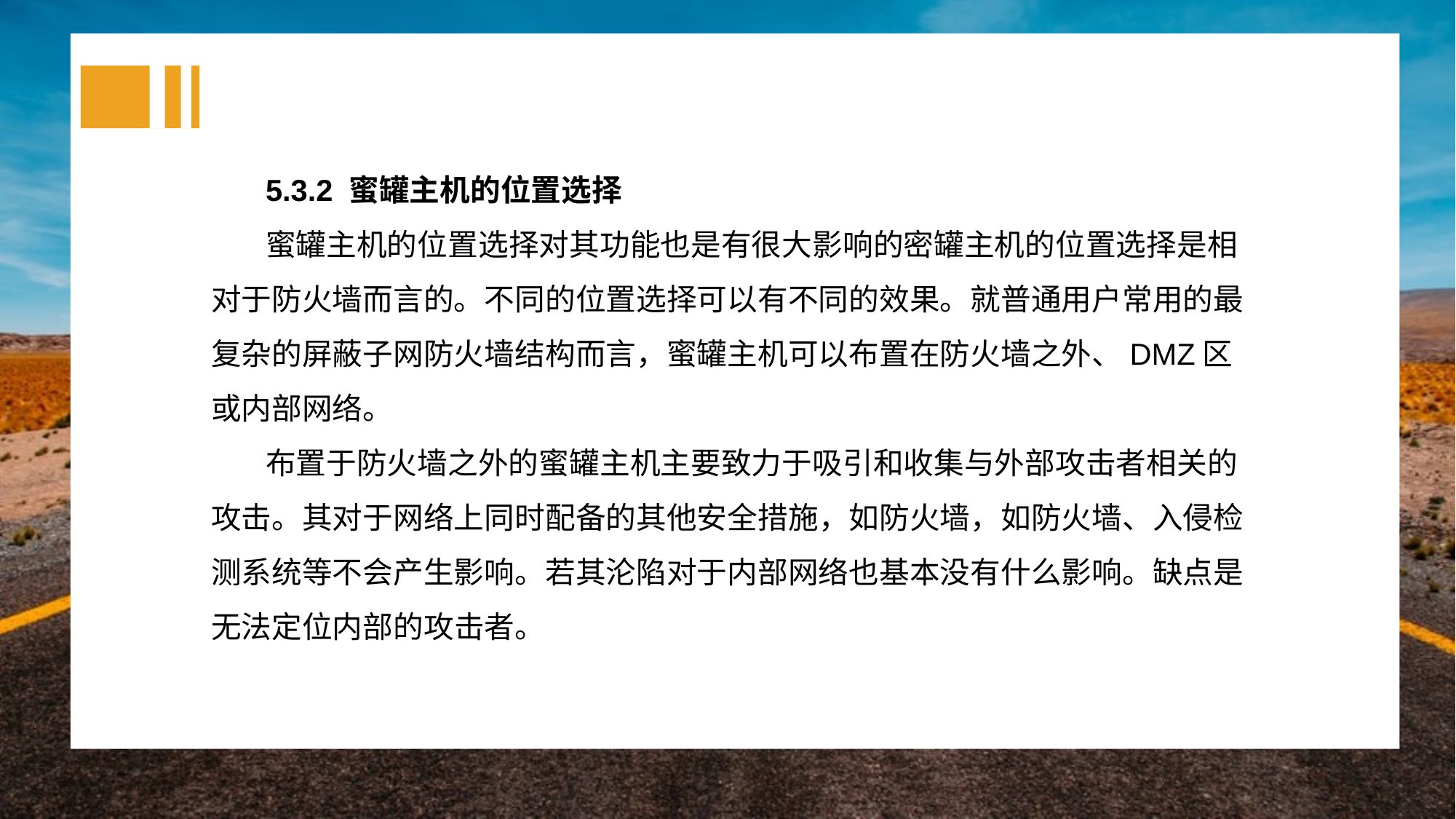

5.3.2 蜜罐主机的位置选择
蜜罐主机的位置选择对其功能也是有很大影响的密罐主机的位置选择是相对于防火墙而言的。不同的位置选择可以有不同的效果。就普通用户常用的最复杂的屏蔽子网防火墙结构而言，蜜罐主机可以布置在防火墙之外、DMZ区或内部网络。
布置于防火墙之外的蜜罐主机主要致力于吸引和收集与外部攻击者相关的攻击。其对于网络上同时配备的其他安全措施，如防火墙，如防火墙、入侵检测系统等不会产生影响。若其沦陷对于内部网络也基本没有什么影响。缺点是无法定位内部的攻击者。